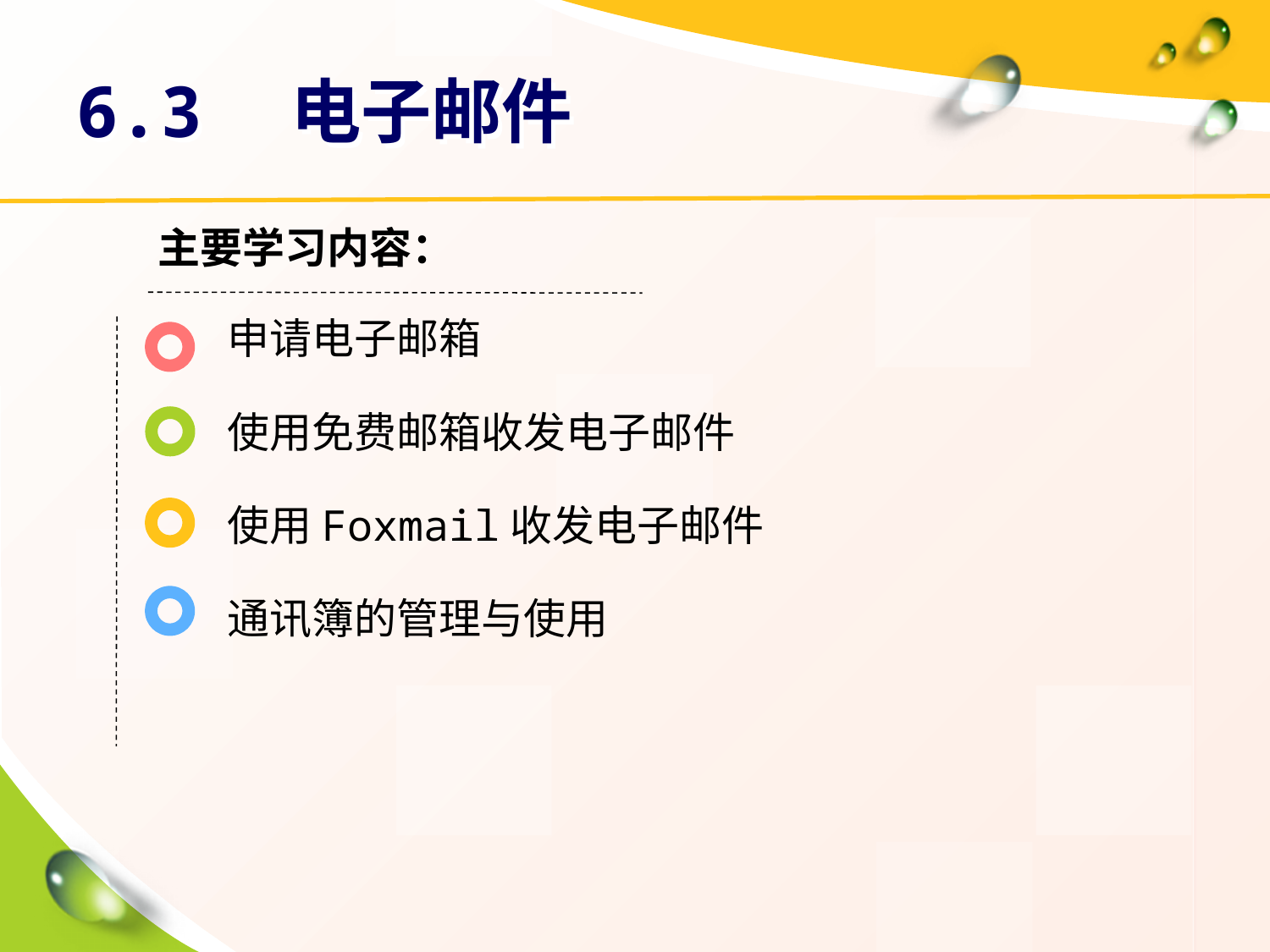

# 6.3　电子邮件

主要学习内容：
申请电子邮箱

使用免费邮箱收发电子邮件

使用Foxmail收发电子邮件

通讯簿的管理与使用